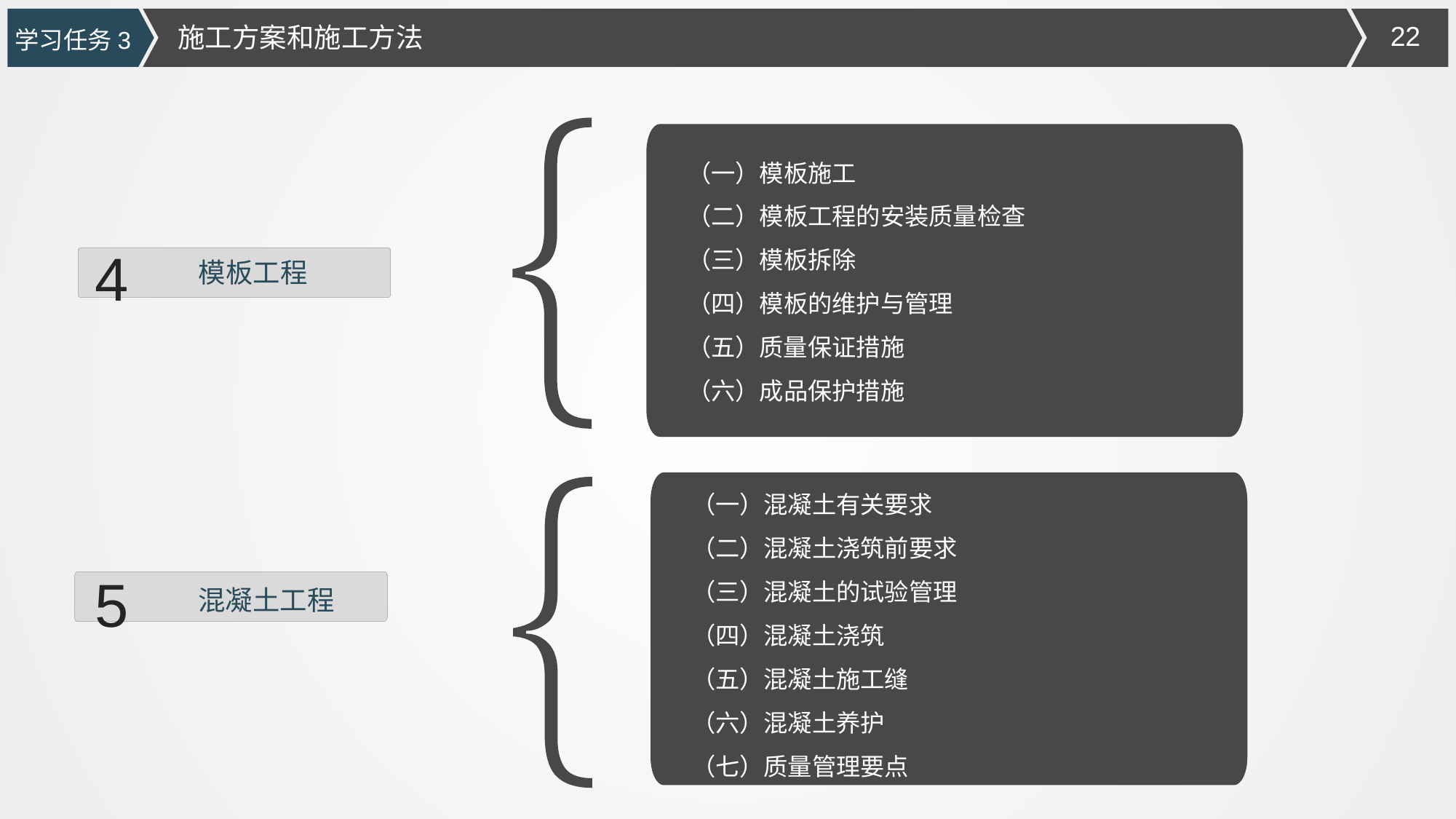

施工方案和施工方法
学习任务3

（一）模板施工
（二）模板工程的安装质量检查
（三）模板拆除
（四）模板的维护与管理
（五）质量保证措施
（六）成品保护措施

4

模板工程
（一）混凝土有关要求
（二）混凝土浇筑前要求
（三）混凝土的试验管理
（四）混凝土浇筑
（五）混凝土施工缝
（六）混凝土养护
（七）质量管理要点

5

混凝土工程